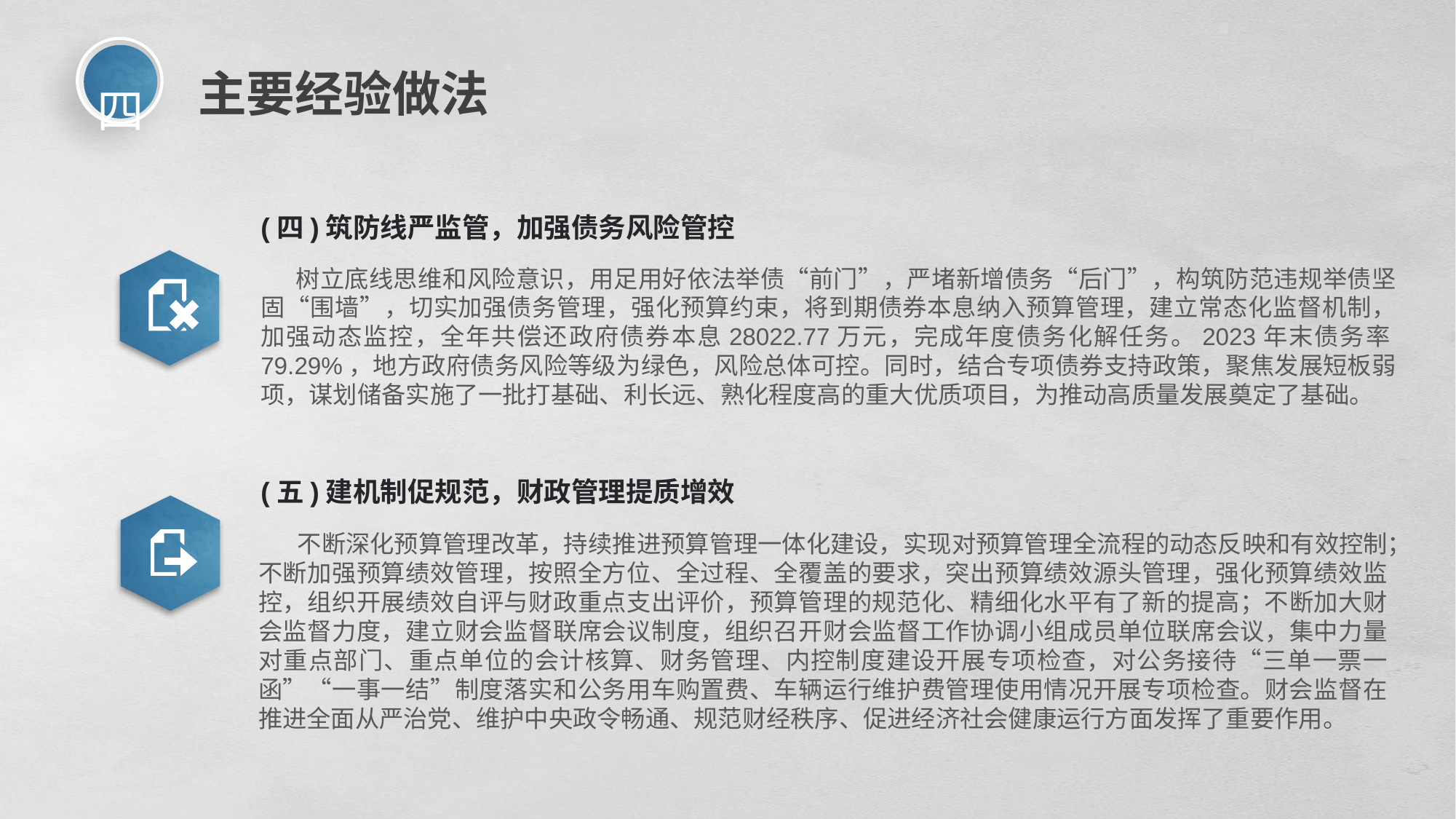

四

主要经验做法
(四)筑防线严监管，加强债务风险管控

     树立底线思维和风险意识，用足用好依法举债“前门”，严堵新增债务“后门”，构筑防范违规举债坚固“围墙”，切实加强债务管理，强化预算约束，将到期债券本息纳入预算管理，建立常态化监督机制，加强动态监控，全年共偿还政府债券本息28022.77万元，完成年度债务化解任务。2023年末债务率79.29%，地方政府债务风险等级为绿色，风险总体可控。同时，结合专项债券支持政策，聚焦发展短板弱项，谋划储备实施了一批打基础、利长远、熟化程度高的重大优质项目，为推动高质量发展奠定了基础。
(五)建机制促规范，财政管理提质增效

      不断深化预算管理改革，持续推进预算管理一体化建设，实现对预算管理全流程的动态反映和有效控制；不断加强预算绩效管理，按照全方位、全过程、全覆盖的要求，突出预算绩效源头管理，强化预算绩效监控，组织开展绩效自评与财政重点支出评价，预算管理的规范化、精细化水平有了新的提高；不断加大财会监督力度，建立财会监督联席会议制度，组织召开财会监督工作协调小组成员单位联席会议，集中力量对重点部门、重点单位的会计核算、财务管理、内控制度建设开展专项检查，对公务接待“三单一票一函”“一事一结”制度落实和公务用车购置费、车辆运行维护费管理使用情况开展专项检查。财会监督在推进全面从严治党、维护中央政令畅通、规范财经秩序、促进经济社会健康运行方面发挥了重要作用。